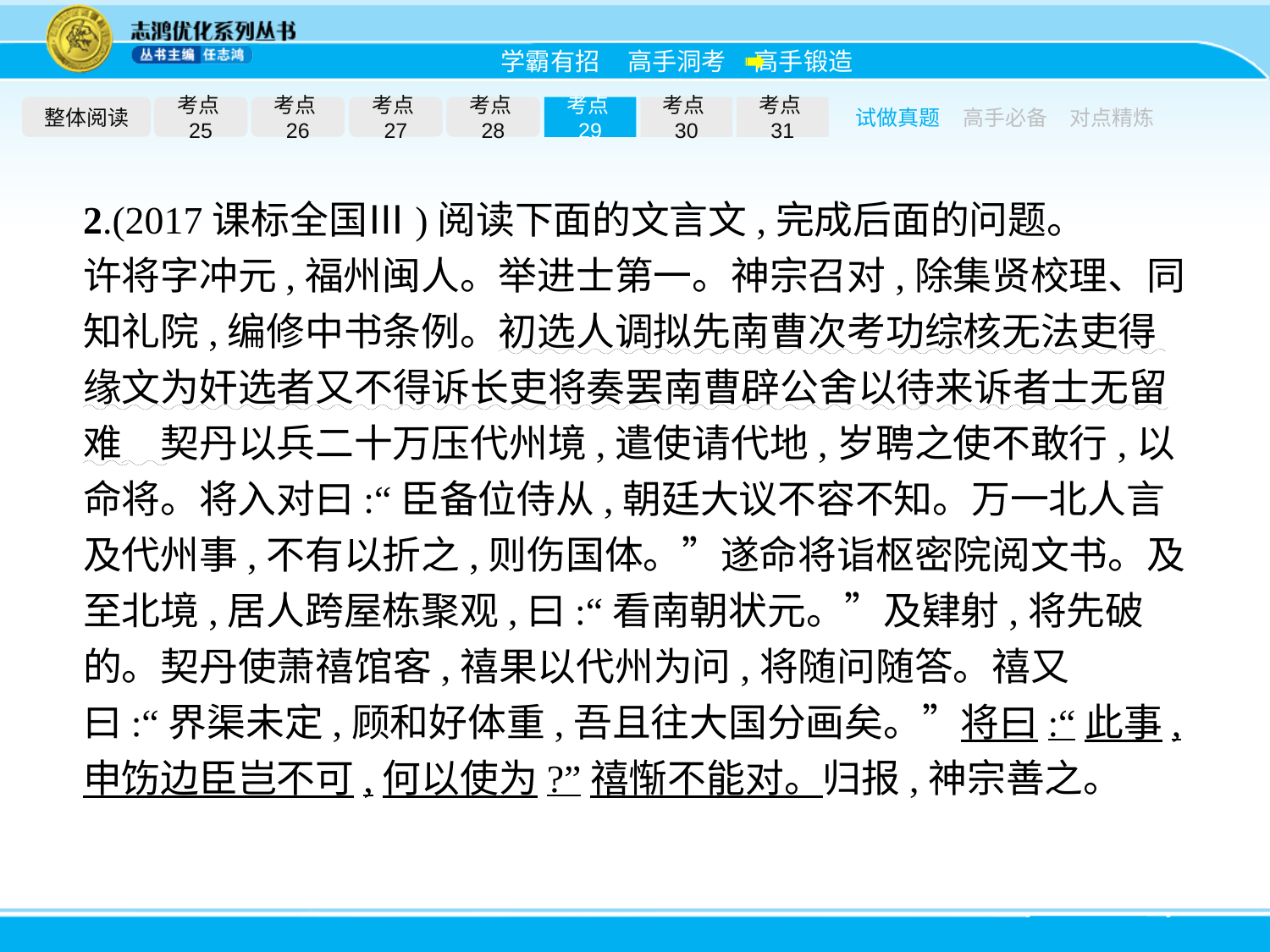

整体阅读
考点25
考点26
考点27
考点28
考点29
考点30
考点31
试做真题
高手必备
对点精炼
2.(2017课标全国Ⅲ)阅读下面的文言文,完成后面的问题。
许将字冲元,福州闽人。举进士第一。神宗召对,除集贤校理、同知礼院,编修中书条例。初选人调拟先南曹次考功综核无法吏得缘文为奸选者又不得诉长吏将奏罢南曹辟公舍以待来诉者士无留难　契丹以兵二十万压代州境,遣使请代地,岁聘之使不敢行,以命将。将入对曰:“臣备位侍从,朝廷大议不容不知。万一北人言及代州事,不有以折之,则伤国体。”遂命将诣枢密院阅文书。及至北境,居人跨屋栋聚观,曰:“看南朝状元。”及肄射,将先破的。契丹使萧禧馆客,禧果以代州为问,将随问随答。禧又曰:“界渠未定,顾和好体重,吾且往大国分画矣。”将曰:“此事,申饬边臣岂不可,何以使为?”禧惭不能对。归报,神宗善之。